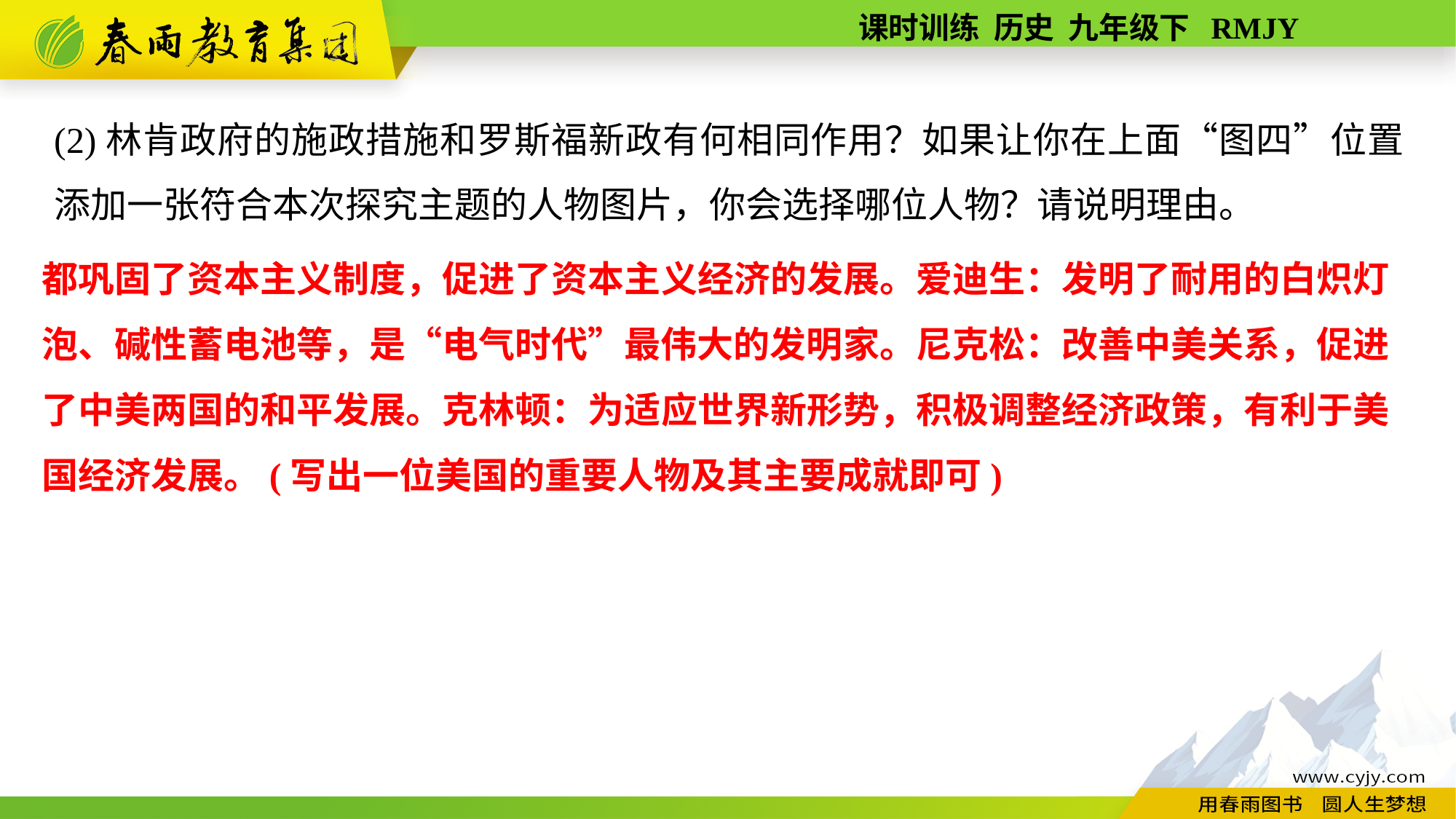

(2)林肯政府的施政措施和罗斯福新政有何相同作用？如果让你在上面“图四”位置添加一张符合本次探究主题的人物图片，你会选择哪位人物？请说明理由。
都巩固了资本主义制度，促进了资本主义经济的发展。爱迪生：发明了耐用的白炽灯泡、碱性蓄电池等，是“电气时代”最伟大的发明家。尼克松：改善中美关系，促进了中美两国的和平发展。克林顿：为适应世界新形势，积极调整经济政策，有利于美国经济发展。(写出一位美国的重要人物及其主要成就即可)